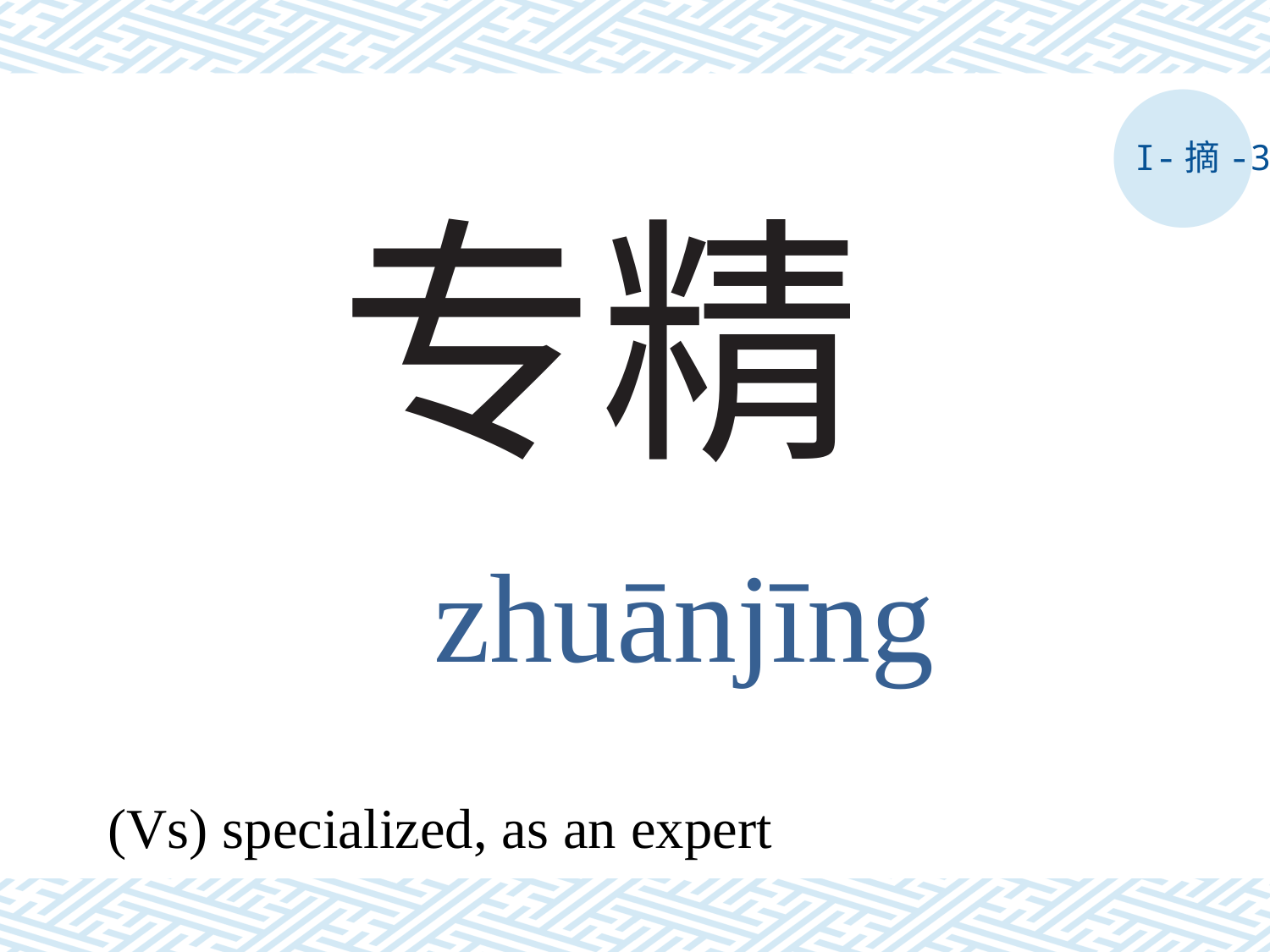

I-摘-3

# 专精
zhuānjīng
(Vs) specialized, as an expert